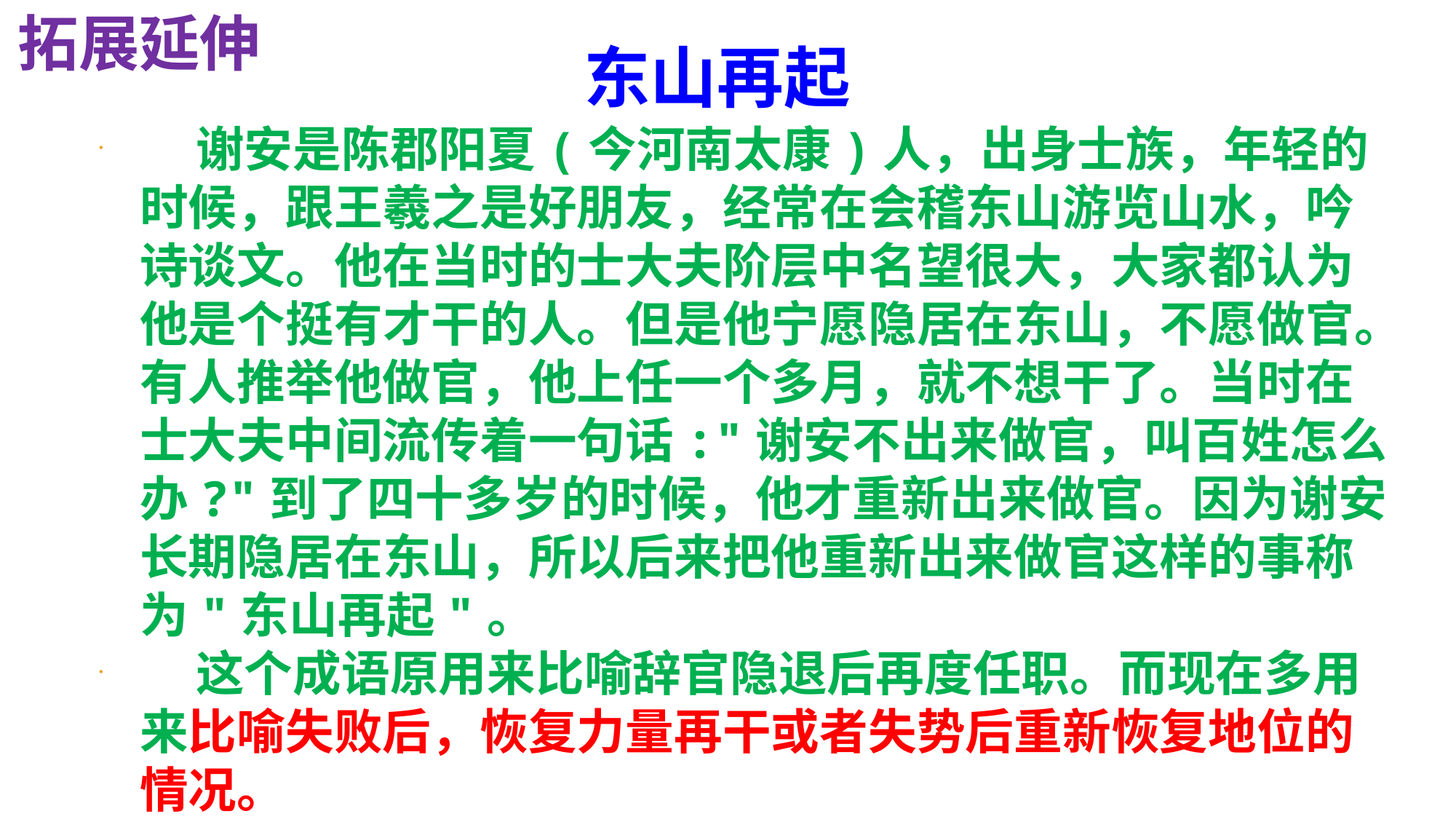

拓展延伸
# 东山再起
    谢安是陈郡阳夏(今河南太康)人，出身士族，年轻的时候，跟王羲之是好朋友，经常在会稽东山游览山水，吟诗谈文。他在当时的士大夫阶层中名望很大，大家都认为他是个挺有才干的人。但是他宁愿隐居在东山，不愿做官。有人推举他做官，他上任一个多月，就不想干了。当时在士大夫中间流传着一句话:"谢安不出来做官，叫百姓怎么办?"到了四十多岁的时候，他才重新出来做官。因为谢安长期隐居在东山，所以后来把他重新出来做官这样的事称为"东山再起"。
    这个成语原用来比喻辞官隐退后再度任职。而现在多用来比喻失败后，恢复力量再干或者失势后重新恢复地位的情况。